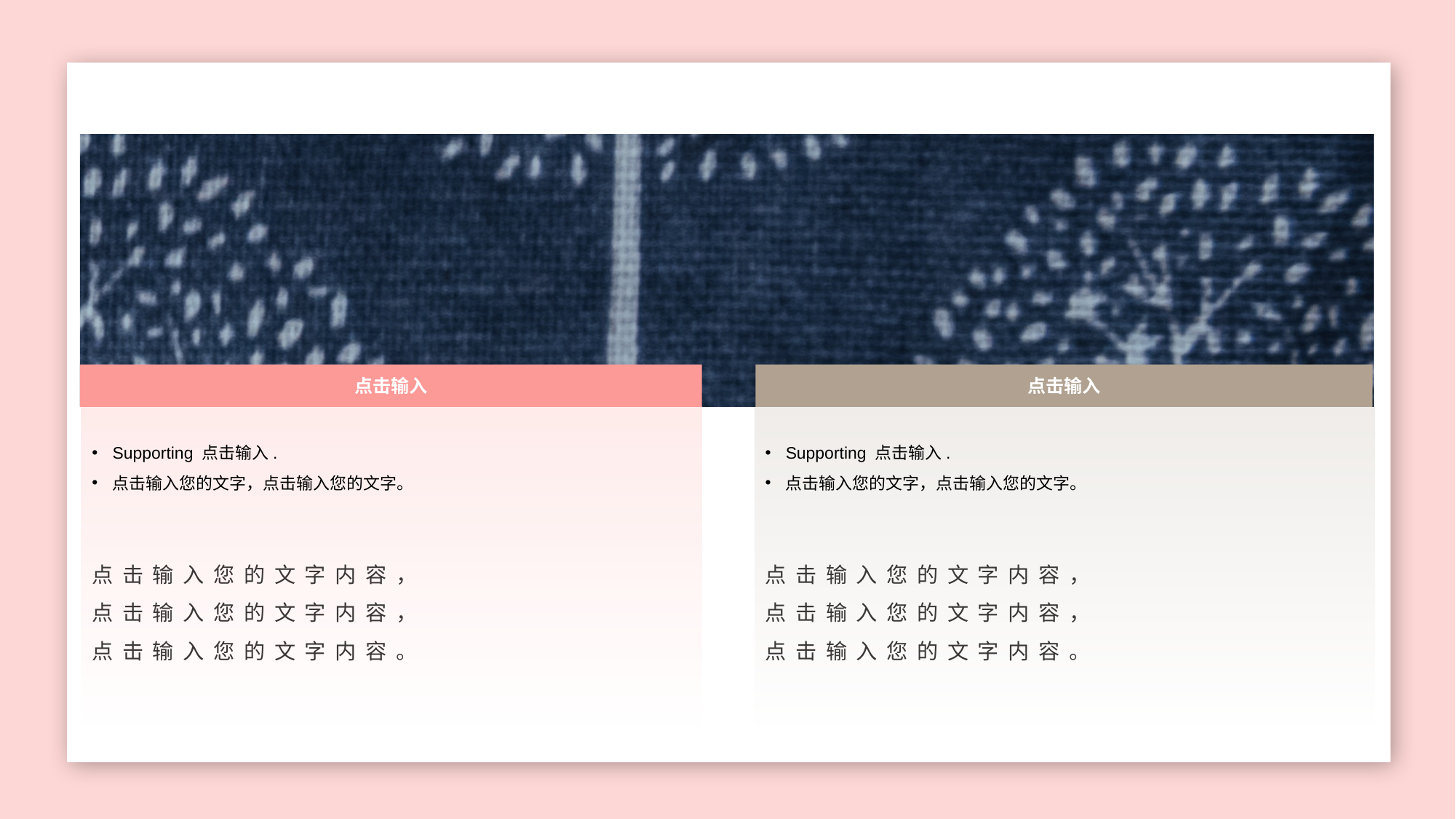

点击输入
点击输入

Supporting 点击输入.
点击输入您的文字，点击输入您的文字。

Supporting 点击输入.
点击输入您的文字，点击输入您的文字。
点击输入您的文字内容，点击输入您的文字内容，点击输入您的文字内容。
点击输入您的文字内容，点击输入您的文字内容，点击输入您的文字内容。